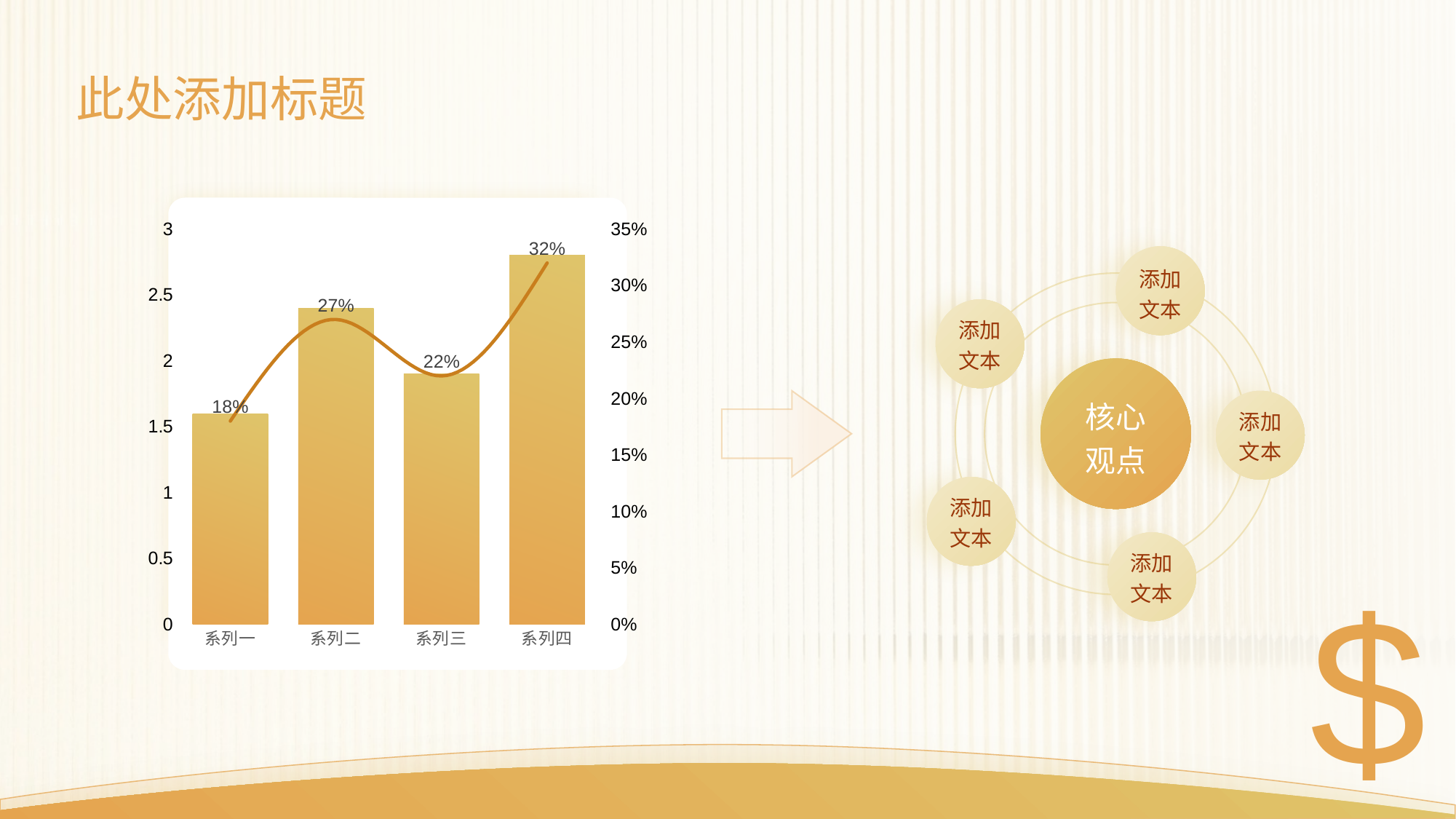

此处添加标题

### Chart

| Category | 系列一 | 系列二 |
|---|---|---|
| 系列一 | 1.6 | 0.18 |
| 系列二 | 2.4 | 0.27 |
| 系列三 | 1.9 | 0.22 |
| 系列四 | 2.8 | 0.32 |
添加
文本

添加
文本

核心
观点

添加
文本

添加
文本

添加
文本

$